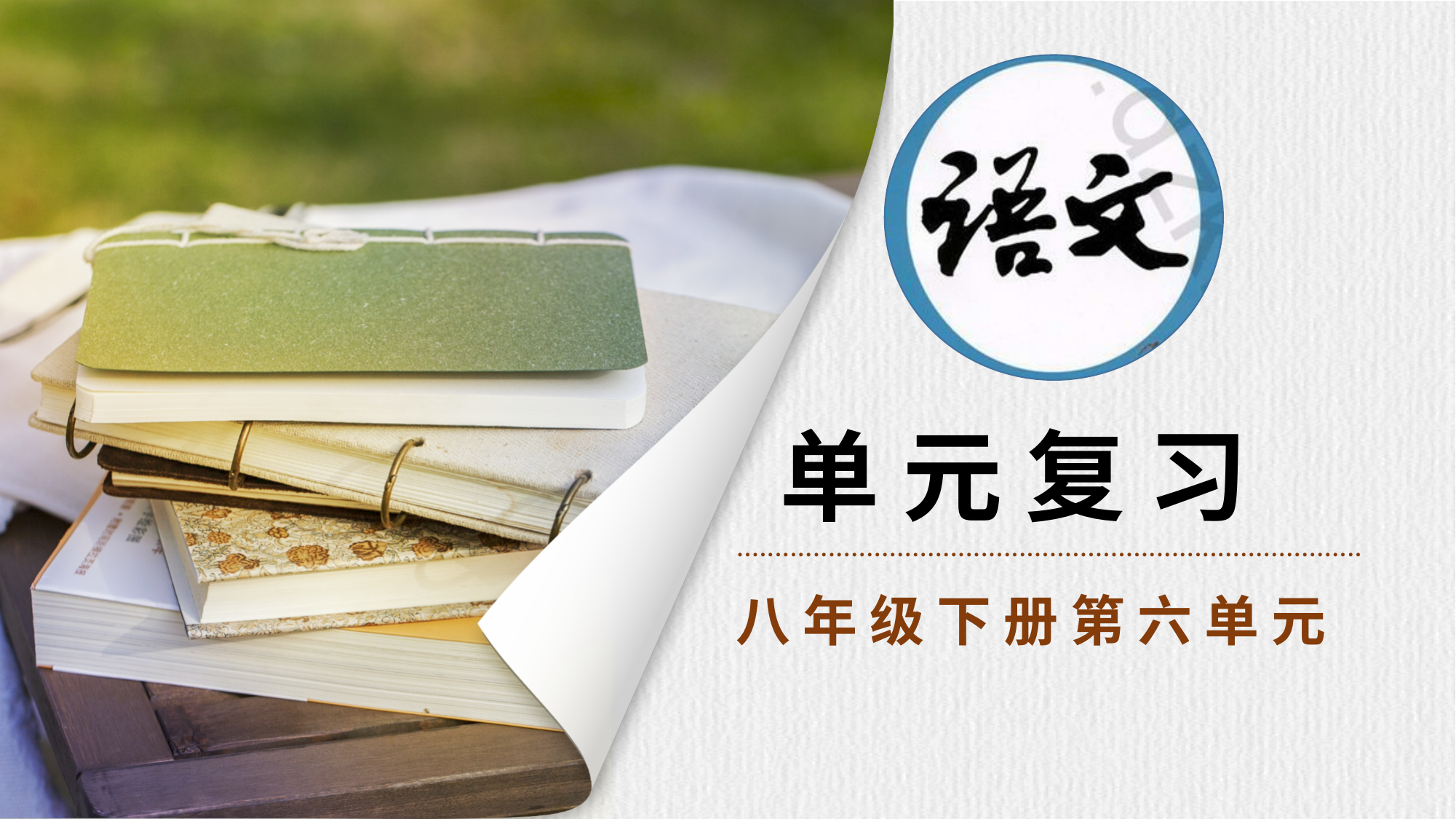

单 元 复 习
..................................................................................
八 年 级 下 册 第 六 单 元